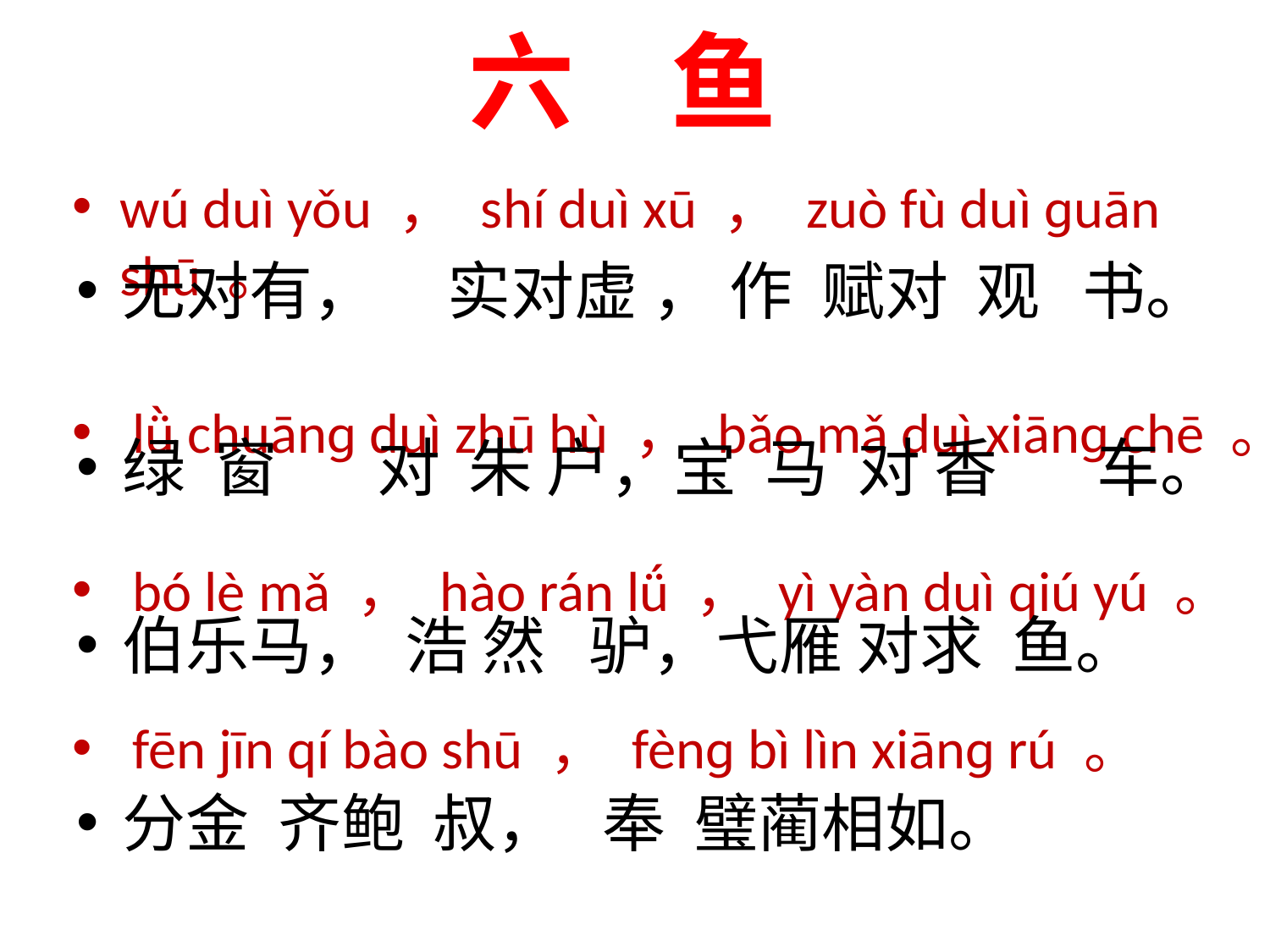

# 六    鱼
wú duì yǒu ， shí duì xū ， zuò fù duì ɡuān shū 。

 lǜ chuānɡ duì zhū hù ， bǎo mǎ duì xiānɡ chē 。

 bó lè mǎ ， hào rán lǘ ， yì yàn duì qiú yú 。

 fēn jīn qí bào shū ， fènɡ bì lìn xiānɡ rú 。
无对有，     实对虚 ， 作  赋对  观   书。

绿  窗       对  朱 户，宝  马  对 香       车。

伯乐马，  浩 然   驴，弋雁 对求  鱼。

分金  齐鲍  叔，   奉  璧蔺相如。